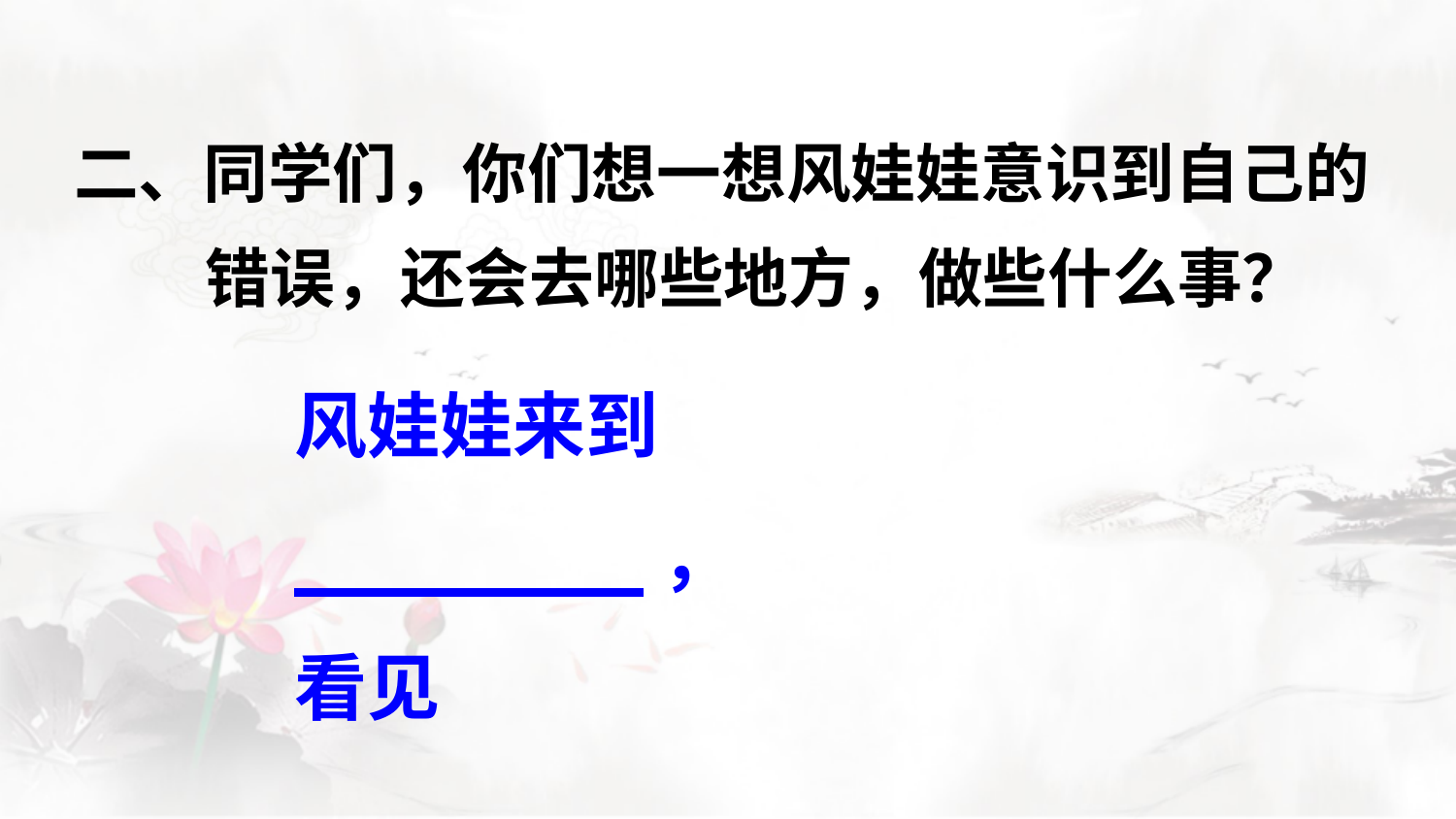

二、同学们，你们想一想风娃娃意识到自己的错误，还会去哪些地方，做些什么事？
风娃娃来到________，
看见______________，
他________________。